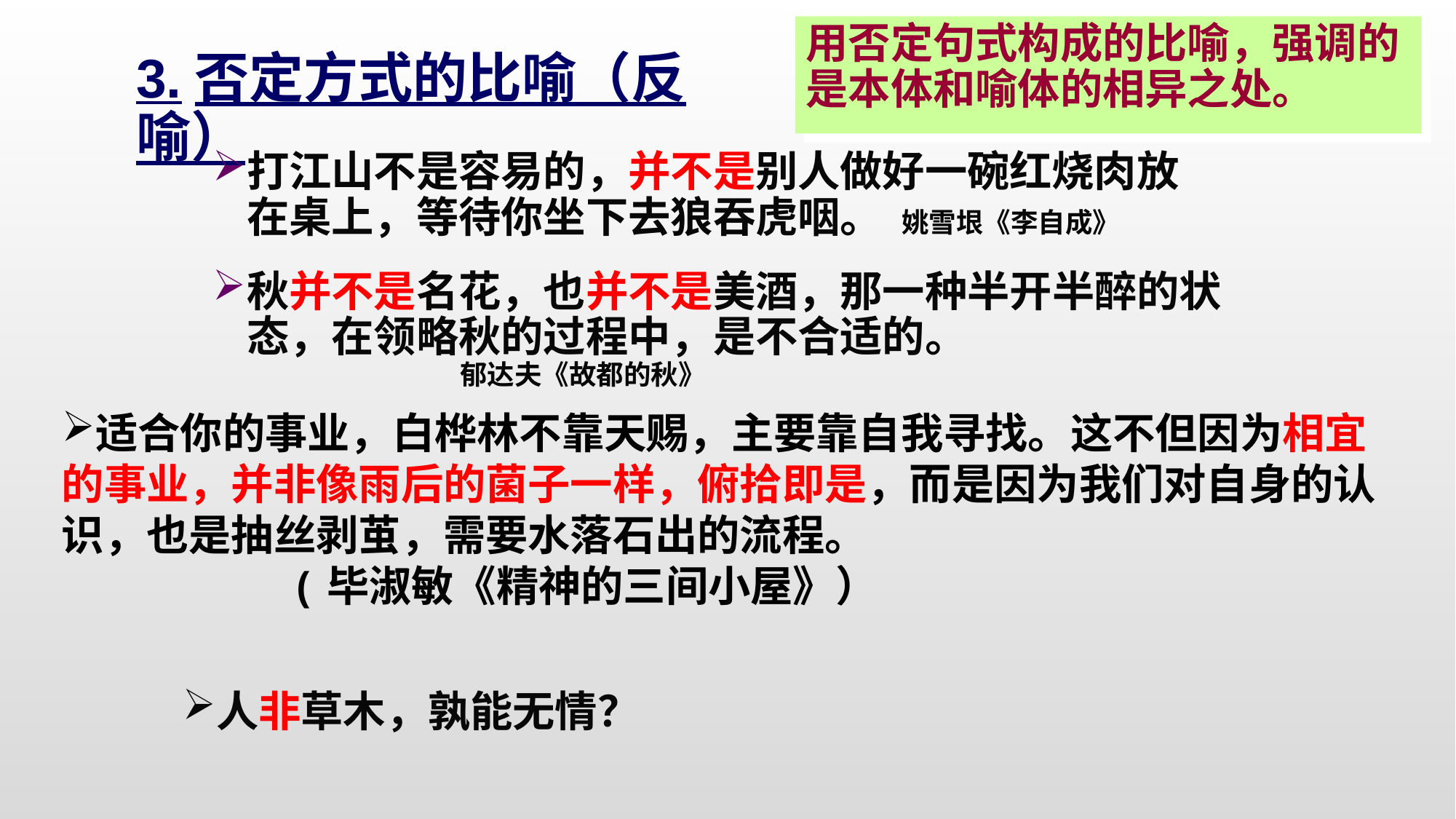

用否定句式构成的比喻，强调的是本体和喻体的相异之处。
3.否定方式的比喻（反喻）
打江山不是容易的，并不是别人做好一碗红烧肉放在桌上，等待你坐下去狼吞虎咽。  姚雪垠《李自成》
秋并不是名花，也并不是美酒，那一种半开半醉的状态，在领略秋的过程中，是不合适的。
                                       郁达夫《故都的秋》
适合你的事业，白桦林不靠天赐，主要靠自我寻找。这不但因为相宜的事业，并非像雨后的菌子一样，俯拾即是，而是因为我们对自身的认识，也是抽丝剥茧，需要水落石出的流程。
         (毕淑敏《精神的三间小屋》）
人非草木，孰能无情？